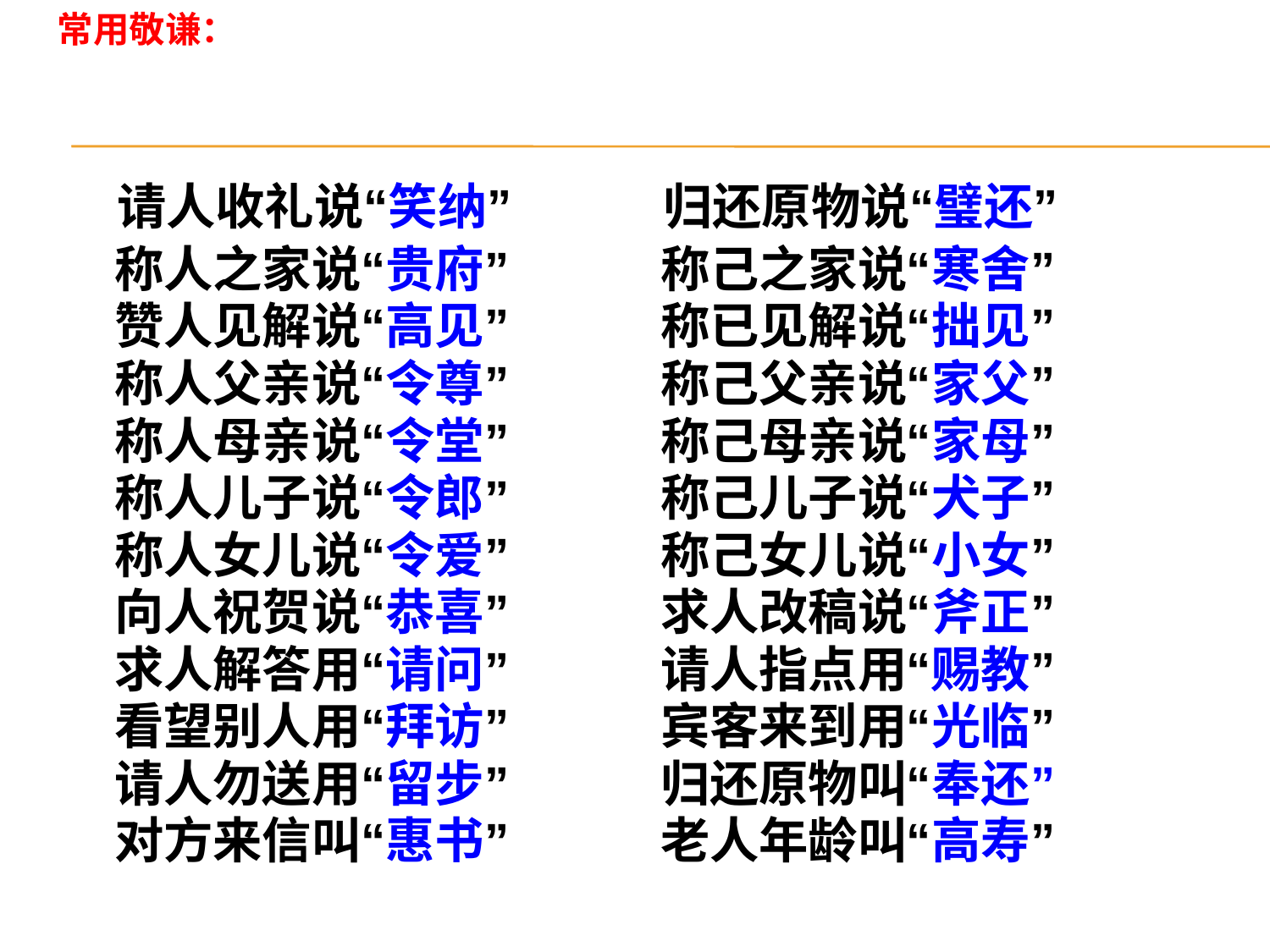

常用敬谦：
   请人收礼说“笑纳”           归还原物说“璧还”
     称人之家说“贵府”           称己之家说“寒舍”
     赞人见解说“高见”           称已见解说“拙见”
     称人父亲说“令尊”           称己父亲说“家父”
     称人母亲说“令堂”           称己母亲说“家母”
     称人儿子说“令郎”           称己儿子说“犬子”
     称人女儿说“令爱”           称己女儿说“小女”
     向人祝贺说“恭喜”           求人改稿说“斧正”
     求人解答用“请问”           请人指点用“赐教”
     看望别人用“拜访”           宾客来到用“光临”
     请人勿送用“留步”           归还原物叫“奉还”
     对方来信叫“惠书”           老人年龄叫“高寿”